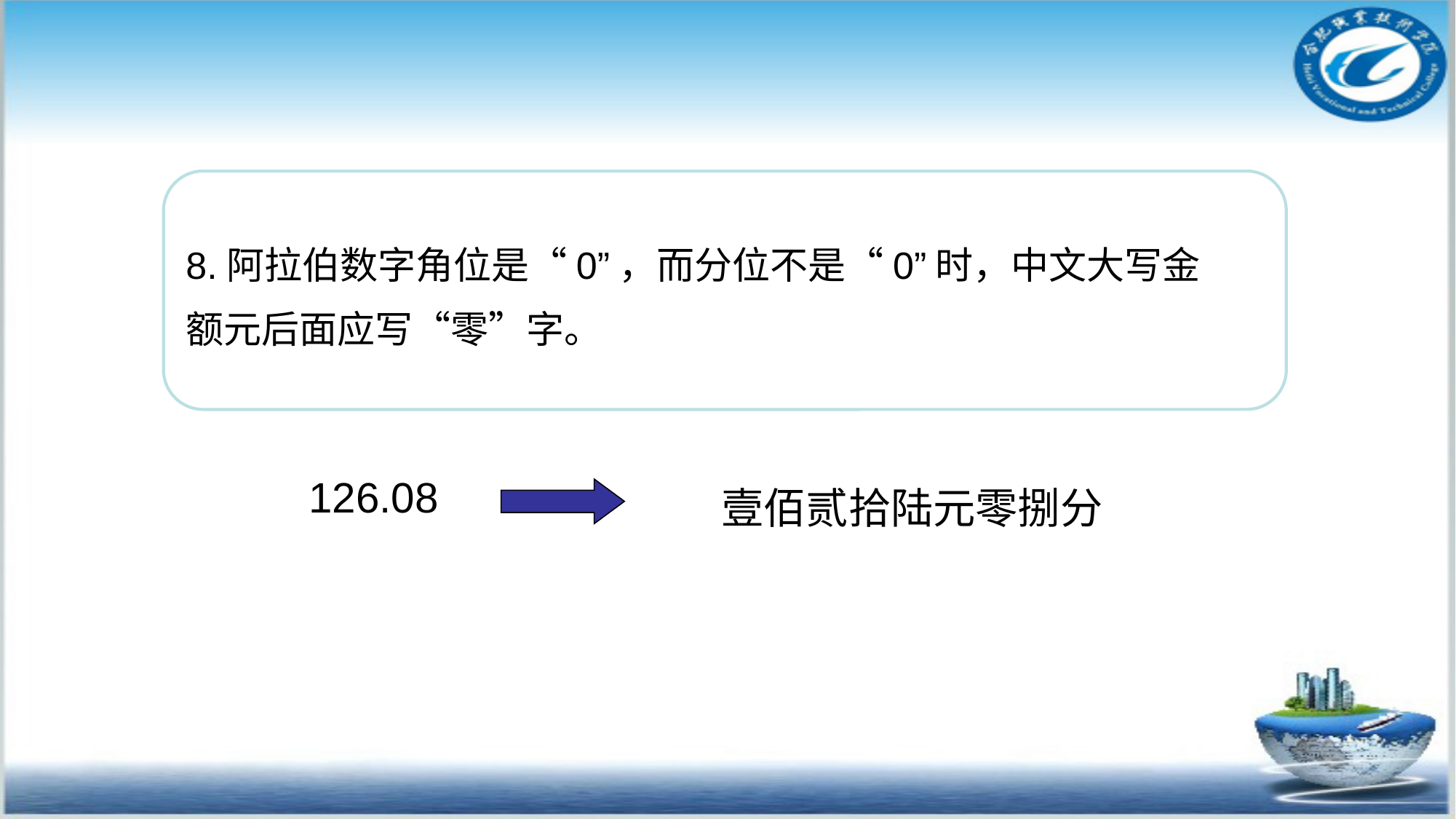

8.阿拉伯数字角位是“0”，而分位不是“0”时，中文大写金
额元后面应写“零”字。

| 126.08 |
| --- |
| 壹佰贰拾陆元零捌分 |
| --- |

24